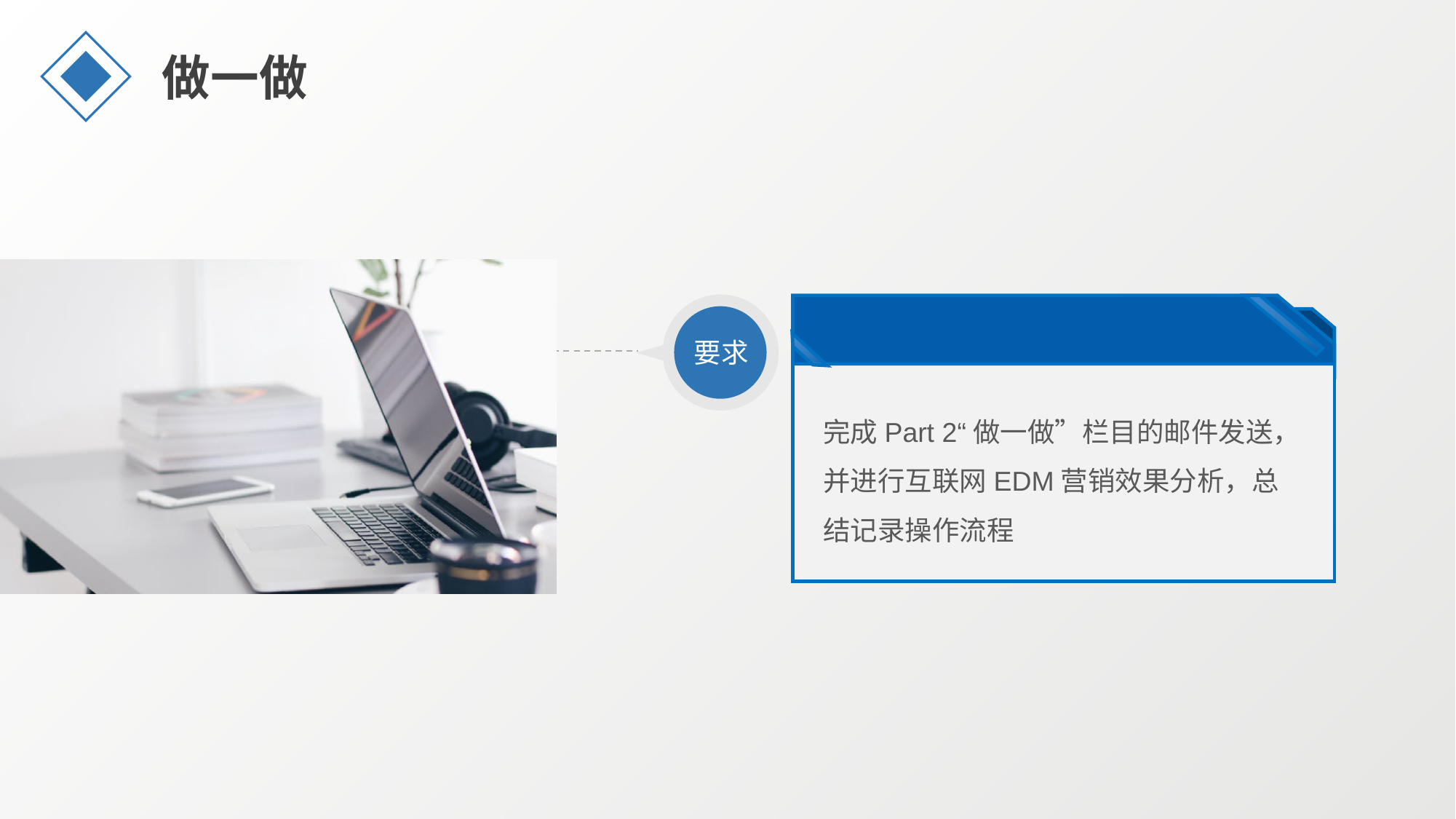

做一做

要求
完成Part 2“做一做”栏目的邮件发送，并进行互联网EDM营销效果分析，总结记录操作流程